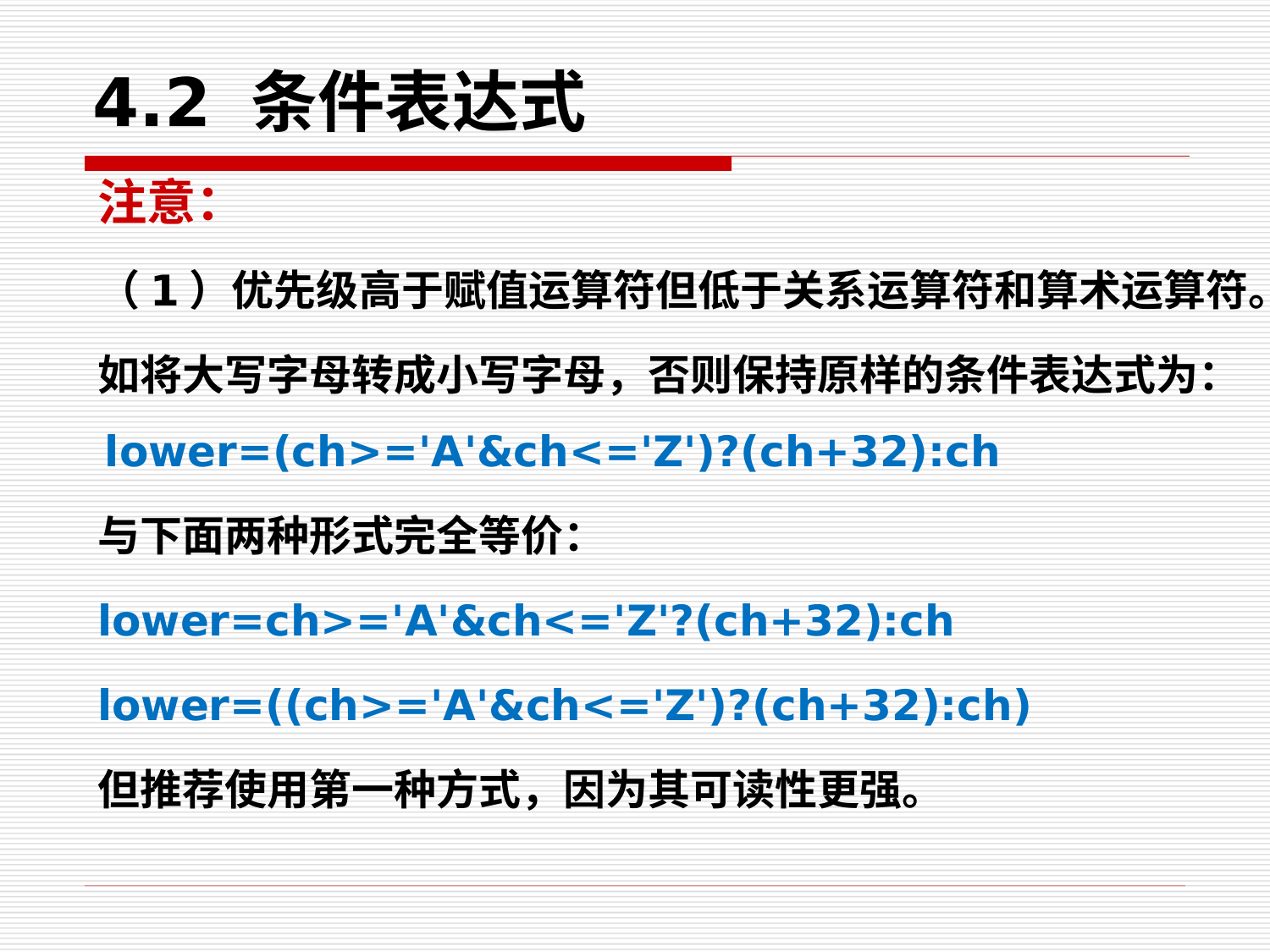

# 4.2 条件表达式
注意：
（1）优先级高于赋值运算符但低于关系运算符和算术运算符。
如将大写字母转成小写字母，否则保持原样的条件表达式为：  lower=(ch>='A'&ch<='Z')?(ch+32):ch
与下面两种形式完全等价：
lower=ch>='A'&ch<='Z'?(ch+32):ch
lower=((ch>='A'&ch<='Z')?(ch+32):ch)
但推荐使用第一种方式，因为其可读性更强。